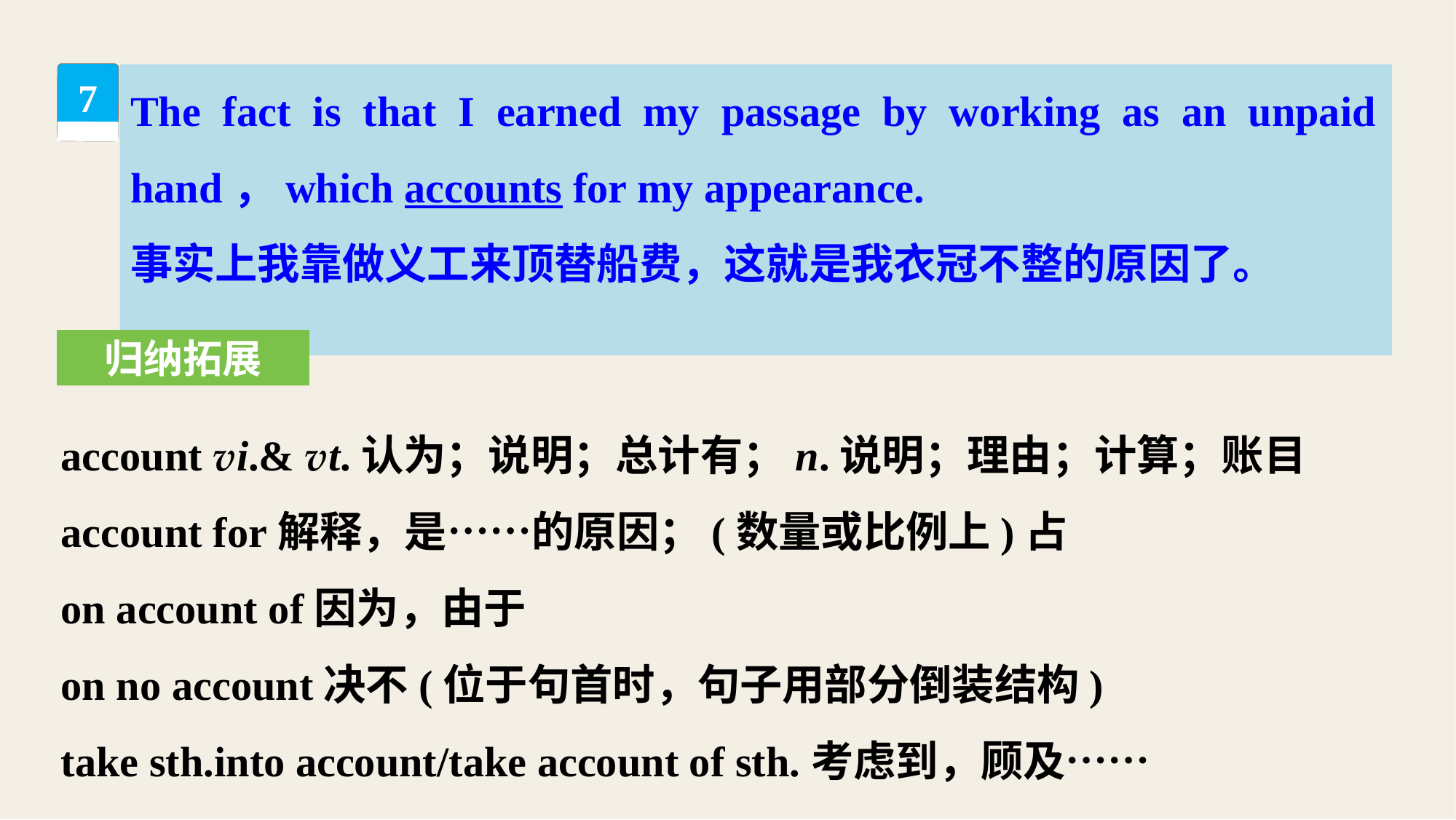

The fact is that I earned my passage by working as an unpaid hand，which accounts for my appearance.
事实上我靠做义工来顶替船费，这就是我衣冠不整的原因了。

7

归纳拓展
account vi.& vt.认为；说明；总计有；n.说明；理由；计算；账目
account for解释，是……的原因；(数量或比例上)占
on account of因为，由于
on no account决不(位于句首时，句子用部分倒装结构)
take sth.into account/take account of sth.考虑到，顾及……